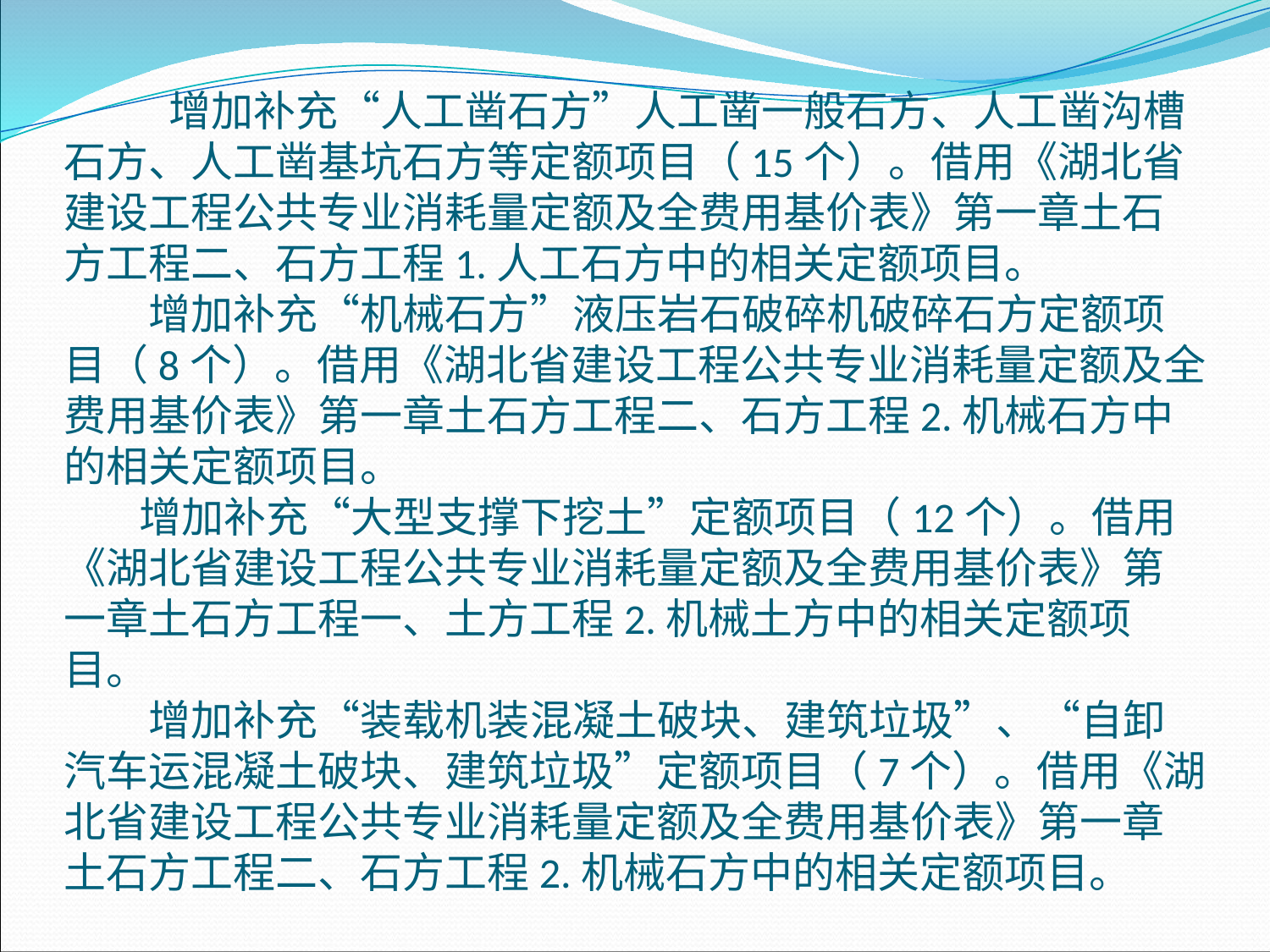

增加补充“人工凿石方”人工凿一般石方、人工凿沟槽石方、人工凿基坑石方等定额项目（15个）。借用《湖北省建设工程公共专业消耗量定额及全费用基价表》第一章土石方工程二、石方工程1.人工石方中的相关定额项目。
         增加补充“机械石方”液压岩石破碎机破碎石方定额项目（8个）。借用《湖北省建设工程公共专业消耗量定额及全费用基价表》第一章土石方工程二、石方工程2.机械石方中的相关定额项目。
        增加补充“大型支撑下挖土”定额项目（12个）。借用《湖北省建设工程公共专业消耗量定额及全费用基价表》第一章土石方工程一、土方工程2.机械土方中的相关定额项目。
         增加补充“装载机装混凝土破块、建筑垃圾”、“自卸汽车运混凝土破块、建筑垃圾”定额项目（7个）。借用《湖北省建设工程公共专业消耗量定额及全费用基价表》第一章土石方工程二、石方工程2.机械石方中的相关定额项目。